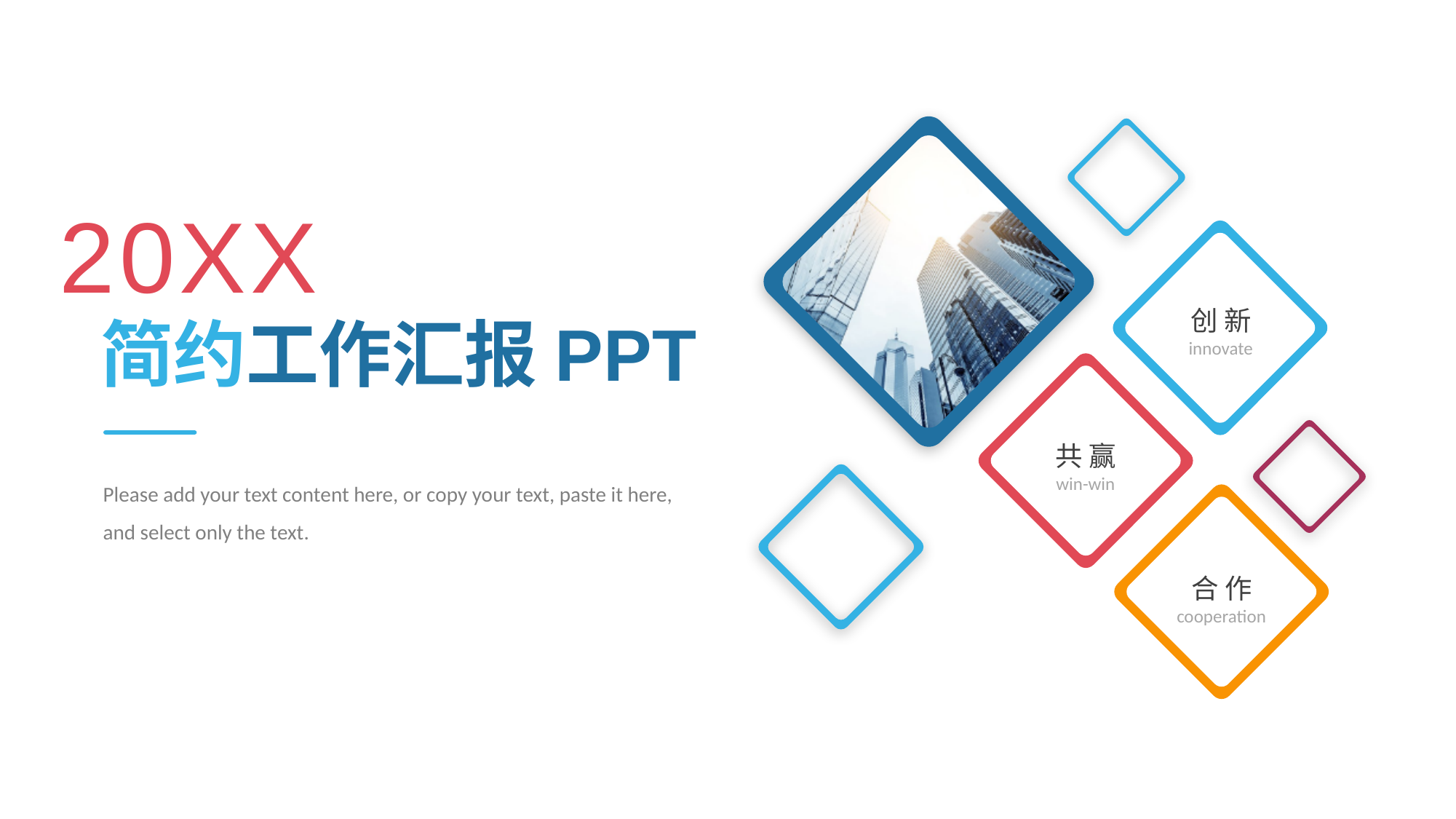

20XX

创 新
innovate
简约工作汇报PPT

共 赢
win-win

Please add your text content here, or copy your text, paste it here, and select only the text.

合 作
cooperation